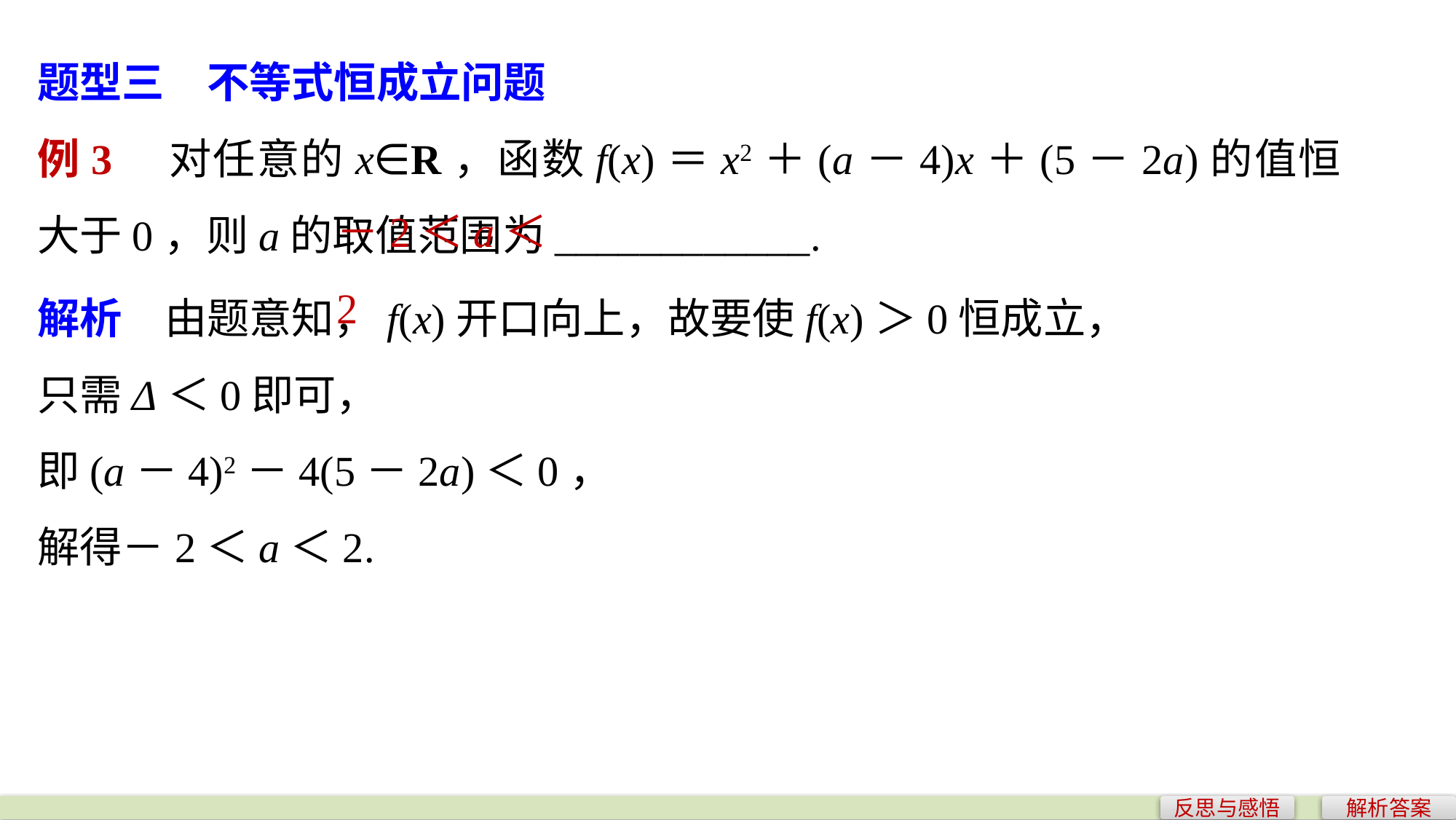

题型三　不等式恒成立问题
例3　对任意的x∈R，函数f(x)＝x2＋(a－4)x＋(5－2a)的值恒大于0，则a的取值范围为____________.
－2＜a＜2
解析　由题意知，f(x)开口向上，故要使f(x)＞0恒成立，
只需Δ＜0即可，
即(a－4)2－4(5－2a)＜0，
解得－2＜a＜2.
反思与感悟
解析答案